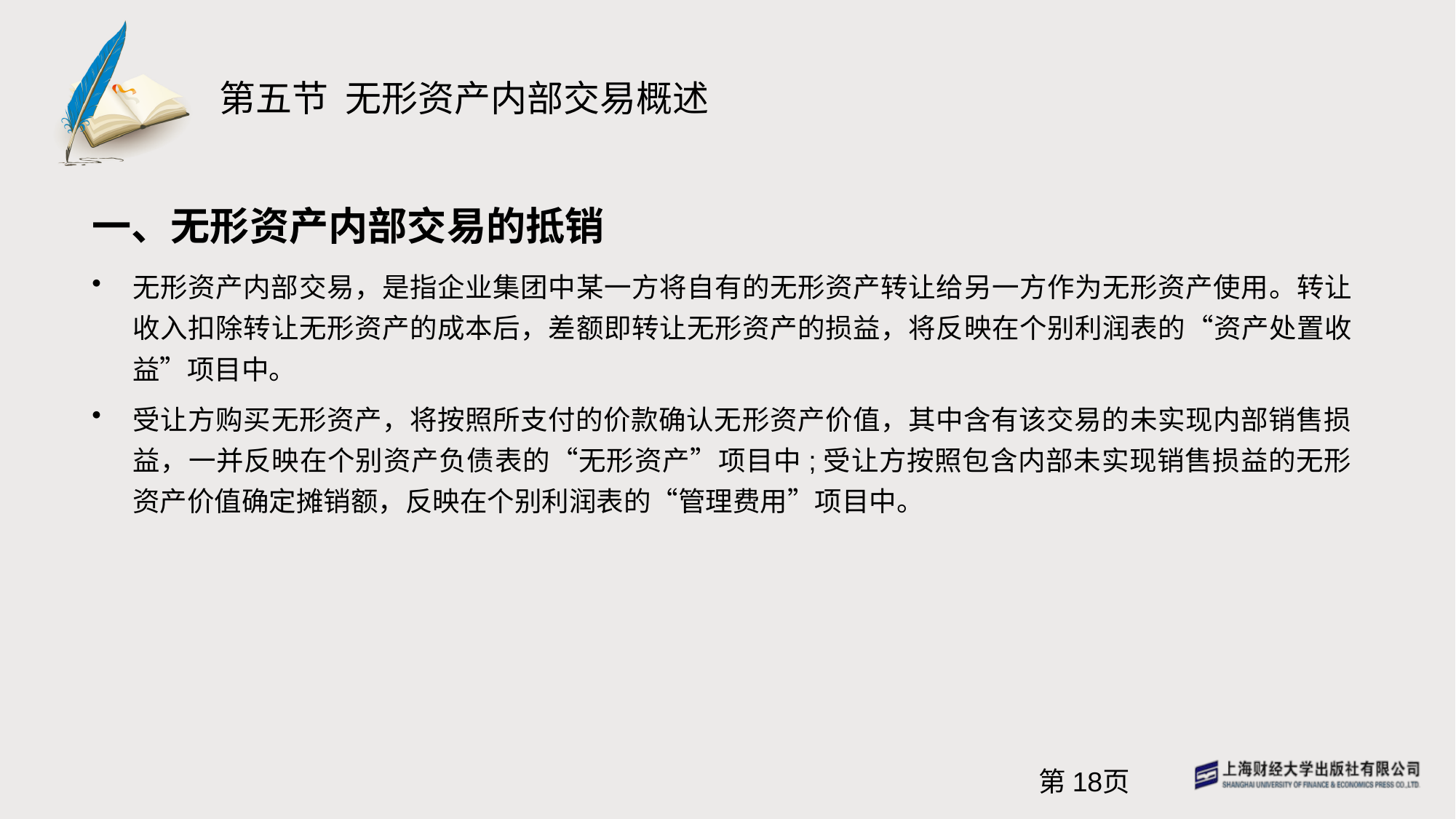

# 第五节  无形资产内部交易概述
一、无形资产内部交易的抵销
无形资产内部交易，是指企业集团中某一方将自有的无形资产转让给另一方作为无形资产使用。转让收入扣除转让无形资产的成本后，差额即转让无形资产的损益，将反映在个别利润表的“资产处置收益”项目中。
受让方购买无形资产，将按照所支付的价款确认无形资产价值，其中含有该交易的未实现内部销售损益，一并反映在个别资产负债表的“无形资产”项目中;受让方按照包含内部未实现销售损益的无形资产价值确定摊销额，反映在个别利润表的“管理费用”项目中。

18